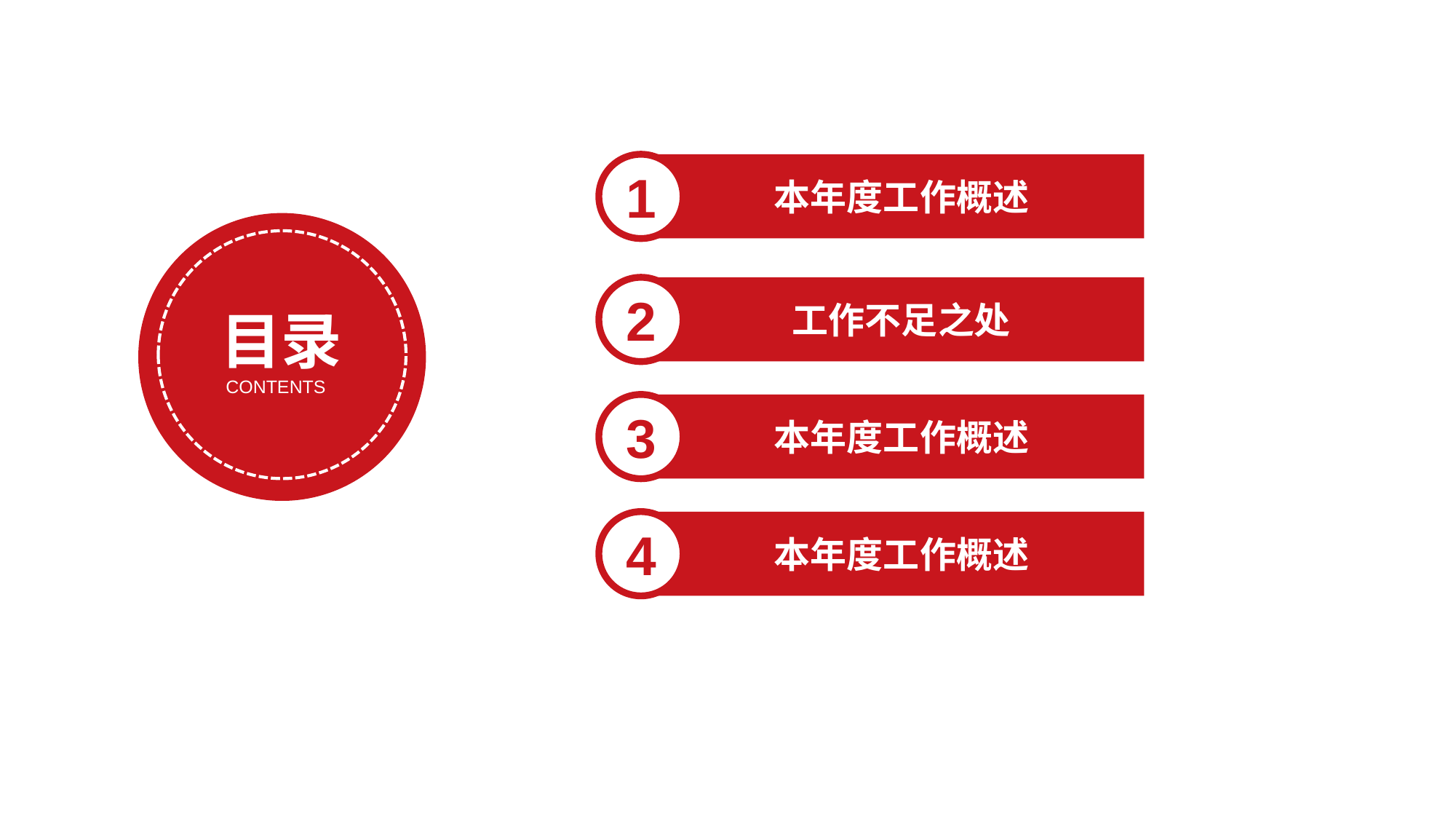

1
 本年度工作概述

2
 工作不足之处

目录
 CONTENTS

3

3
 本年度工作概述
4
 本年度工作概述